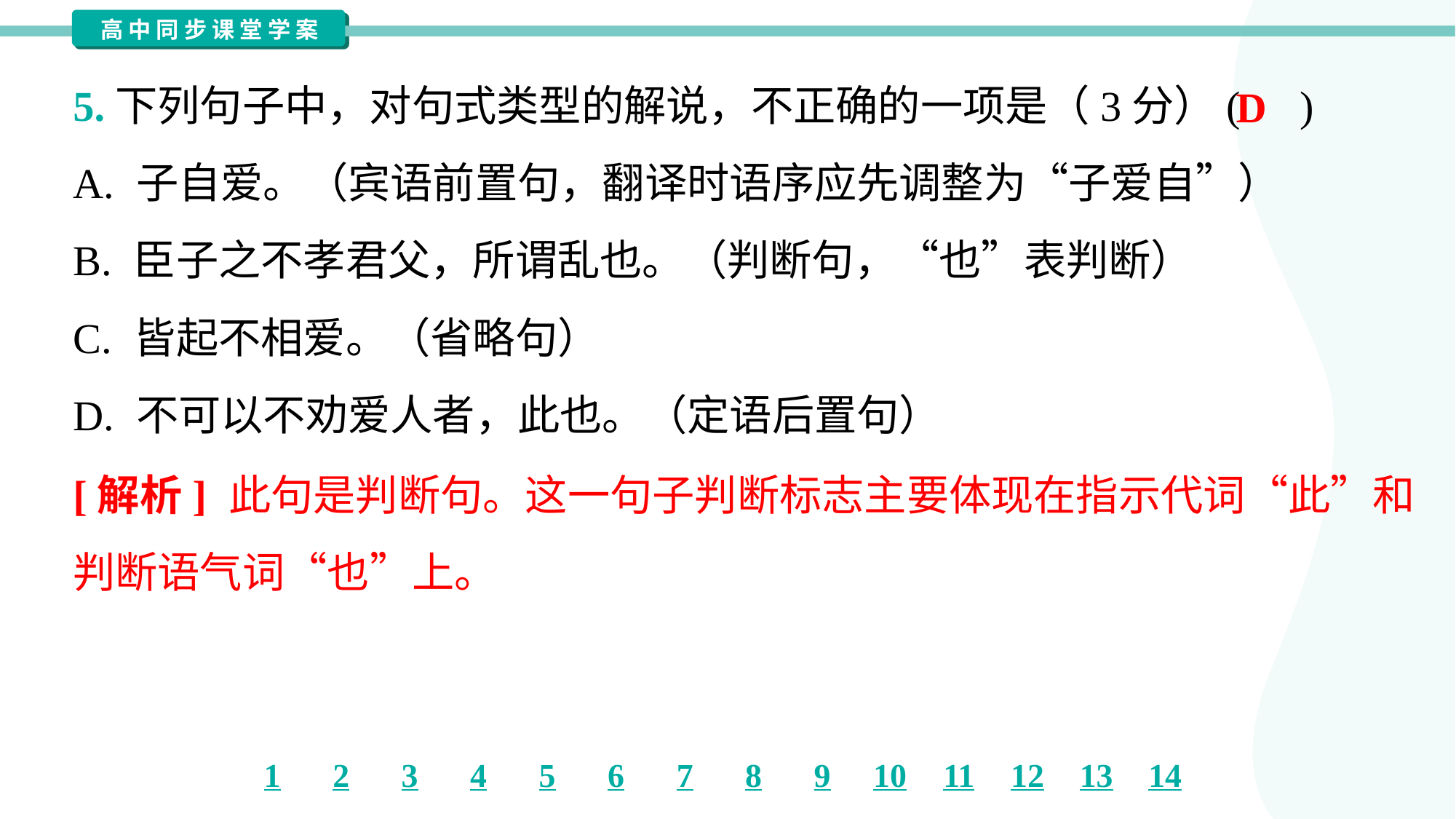

5.下列句子中，对句式类型的解说，不正确的一项是（3分）(     )
D
A. 子自爱。（宾语前置句，翻译时语序应先调整为“子爱自”）
B. 臣子之不孝君父，所谓乱也。（判断句，“也”表判断）
C. 皆起不相爱。（省略句）
D. 不可以不劝爱人者，此也。（定语后置句）
[解析] 此句是判断句。这一句子判断标志主要体现在指示代词“此”和
判断语气词“也”上。